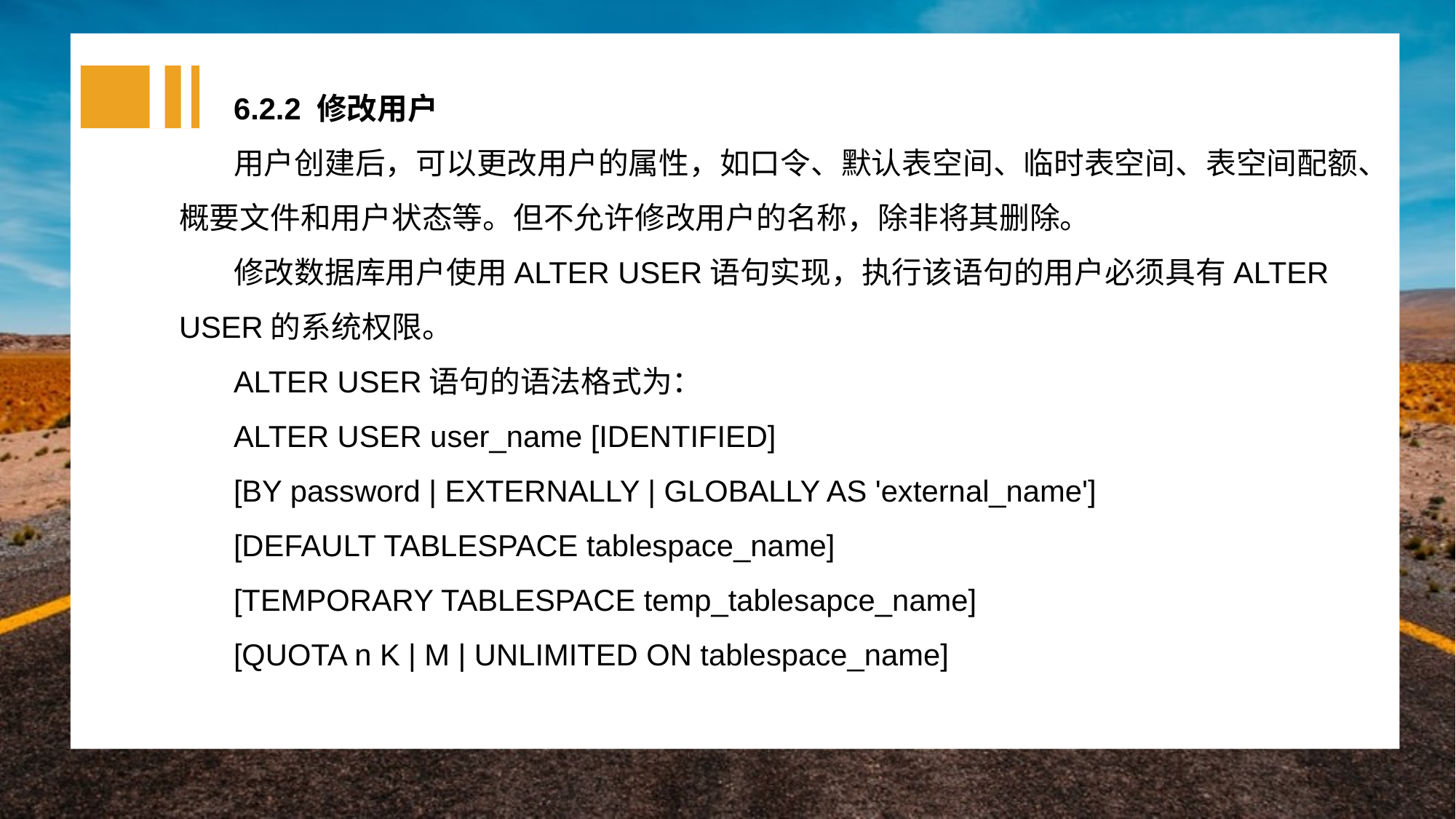

6.2.2 修改用户
用户创建后，可以更改用户的属性，如口令、默认表空间、临时表空间、表空间配额、概要文件和用户状态等。但不允许修改用户的名称，除非将其删除。
修改数据库用户使用ALTER USER语句实现，执行该语句的用户必须具有ALTER USER的系统权限。
ALTER USER语句的语法格式为：
ALTER USER user_name [IDENTIFIED]
[BY password | EXTERNALLY | GLOBALLY AS 'external_name']
[DEFAULT TABLESPACE tablespace_name]
[TEMPORARY TABLESPACE temp_tablesapce_name]
[QUOTA n K | M | UNLIMITED ON tablespace_name]